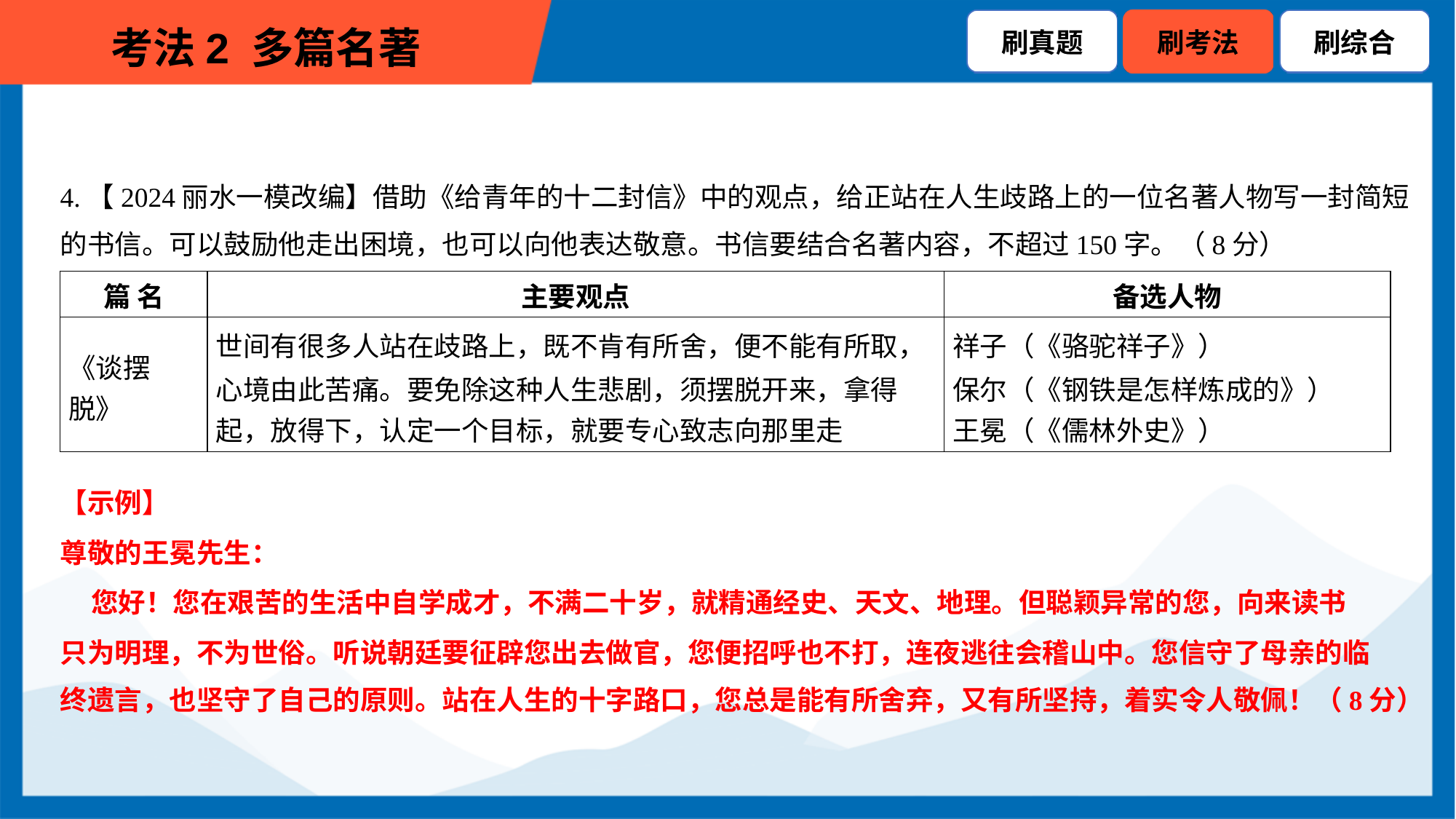

4.【2024丽水一模改编】借助《给青年的十二封信》中的观点，给正站在人生歧路上的一位名著人物写一封简短
的书信。可以鼓励他走出困境，也可以向他表达敬意。书信要结合名著内容，不超过150字。（8分）
| 篇 名 | 主要观点 | 备选人物 |
| --- | --- | --- |
| 《谈摆 脱》 | 世间有很多人站在歧路上，既不肯有所舍，便不能有所取， 心境由此苦痛。要免除这种人生悲剧，须摆脱开来，拿得 起，放得下，认定一个目标，就要专心致志向那里走 | 祥子（《骆驼祥子》） 保尔（《钢铁是怎样炼成的》） 王冕（《儒林外史》） |
【示例】
尊敬的王冕先生：
    您好！您在艰苦的生活中自学成才，不满二十岁，就精通经史、天文、地理。但聪颖异常的您，向来读书
只为明理，不为世俗。听说朝廷要征辟您出去做官，您便招呼也不打，连夜逃往会稽山中。您信守了母亲的临
终遗言，也坚守了自己的原则。站在人生的十字路口，您总是能有所舍弃，又有所坚持，着实令人敬佩！（8分）